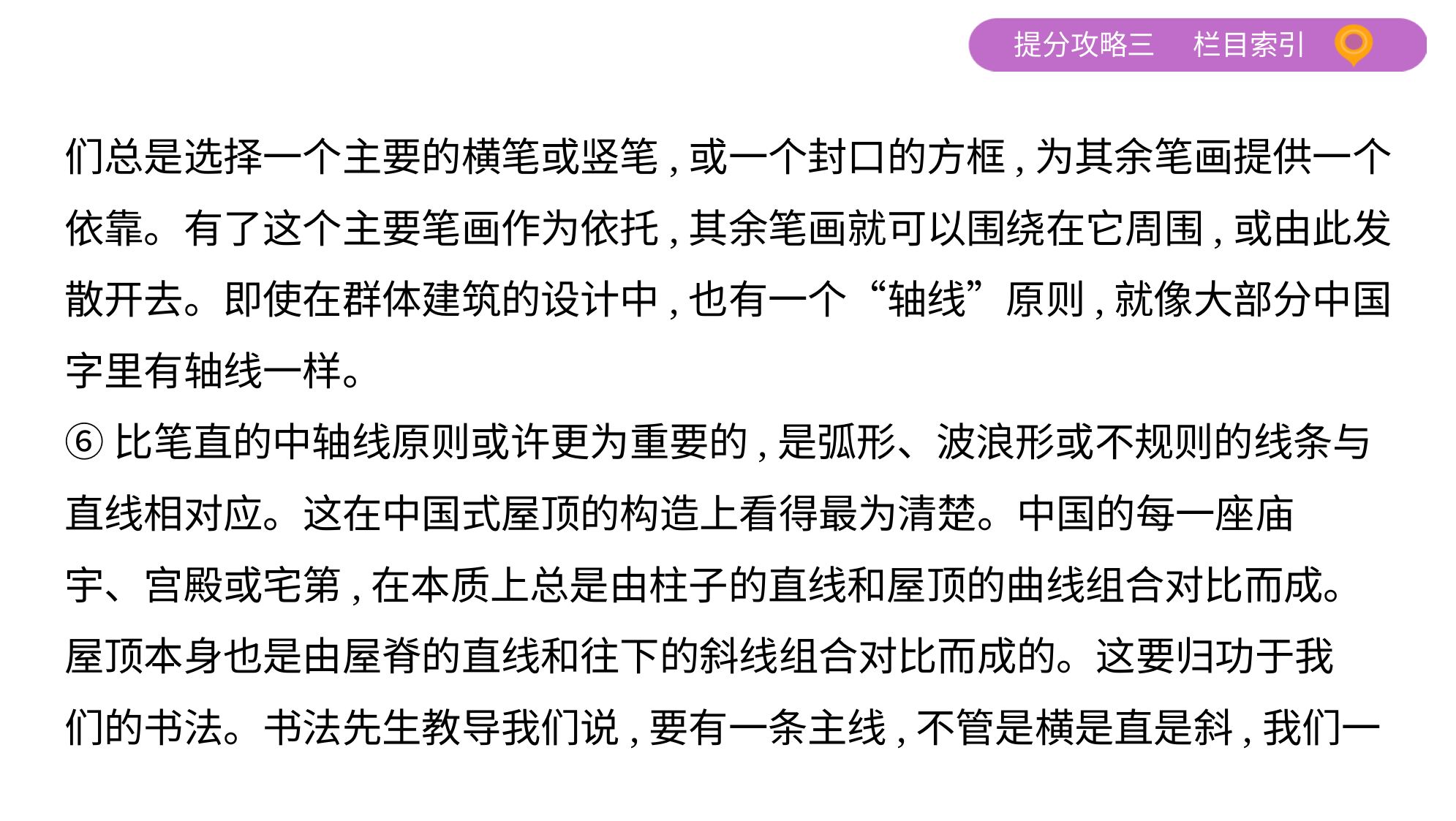

们总是选择一个主要的横笔或竖笔,或一个封口的方框,为其余笔画提供一个
依靠。有了这个主要笔画作为依托,其余笔画就可以围绕在它周围,或由此发
散开去。即使在群体建筑的设计中,也有一个“轴线”原则,就像大部分中国
字里有轴线一样。
⑥比笔直的中轴线原则或许更为重要的,是弧形、波浪形或不规则的线条与
直线相对应。这在中国式屋顶的构造上看得最为清楚。中国的每一座庙
宇、宫殿或宅第,在本质上总是由柱子的直线和屋顶的曲线组合对比而成。
屋顶本身也是由屋脊的直线和往下的斜线组合对比而成的。这要归功于我
们的书法。书法先生教导我们说,要有一条主线,不管是横是直是斜,我们一